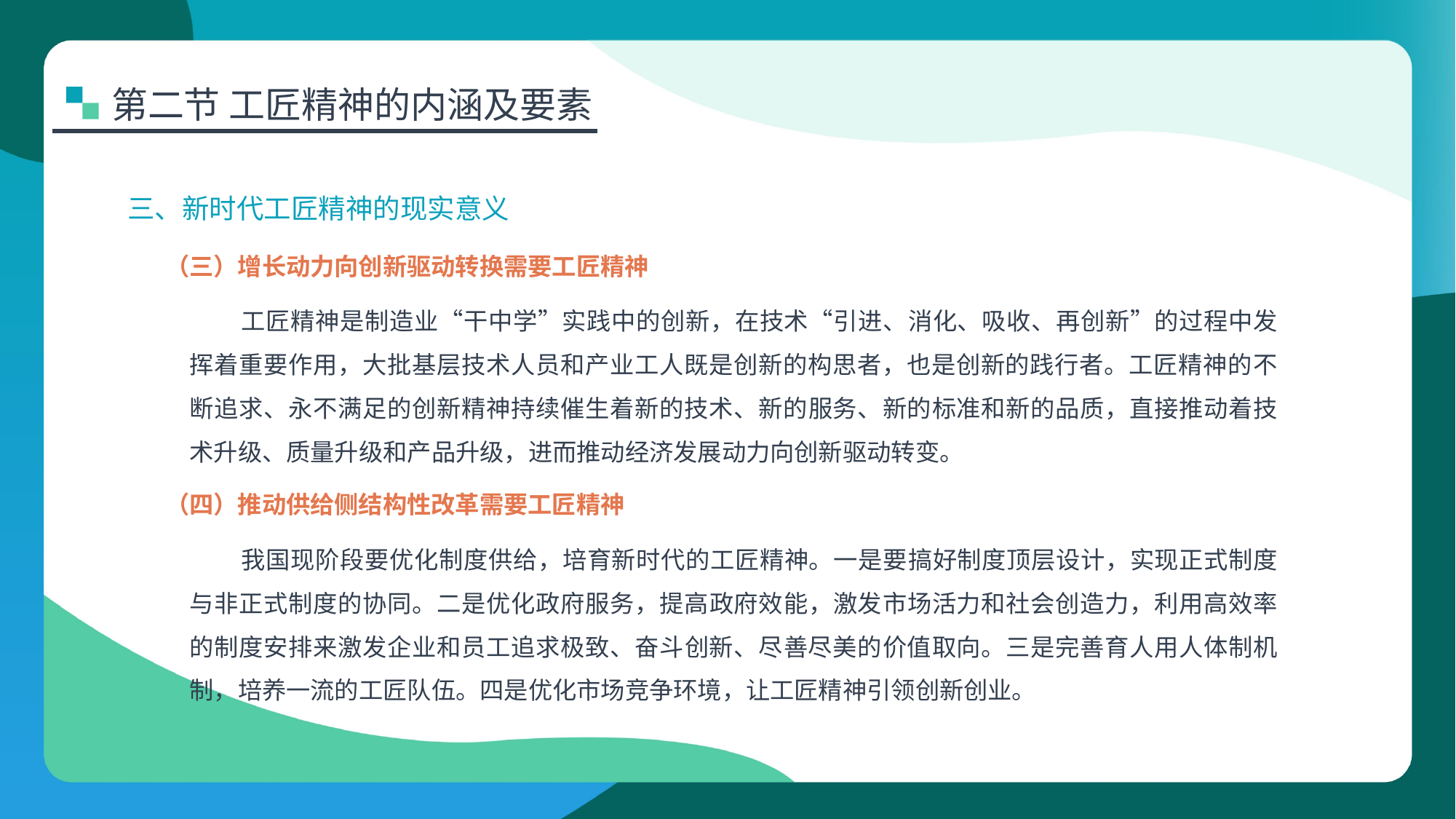

第二节 工匠精神的内涵及要素

三、新时代工匠精神的现实意义
（三）增长动力向创新驱动转换需要工匠精神
工匠精神是制造业“干中学”实践中的创新，在技术“引进、消化、吸收、再创新”的过程中发挥着重要作用，大批基层技术人员和产业工人既是创新的构思者，也是创新的践行者。工匠精神的不断追求、永不满足的创新精神持续催生着新的技术、新的服务、新的标准和新的品质，直接推动着技术升级、质量升级和产品升级，进而推动经济发展动力向创新驱动转变。
（四）推动供给侧结构性改革需要工匠精神
我国现阶段要优化制度供给，培育新时代的工匠精神。一是要搞好制度顶层设计，实现正式制度与非正式制度的协同。二是优化政府服务，提高政府效能，激发市场活力和社会创造力，利用高效率的制度安排来激发企业和员工追求极致、奋斗创新、尽善尽美的价值取向。三是完善育人用人体制机制，培养一流的工匠队伍。四是优化市场竞争环境，让工匠精神引领创新创业。